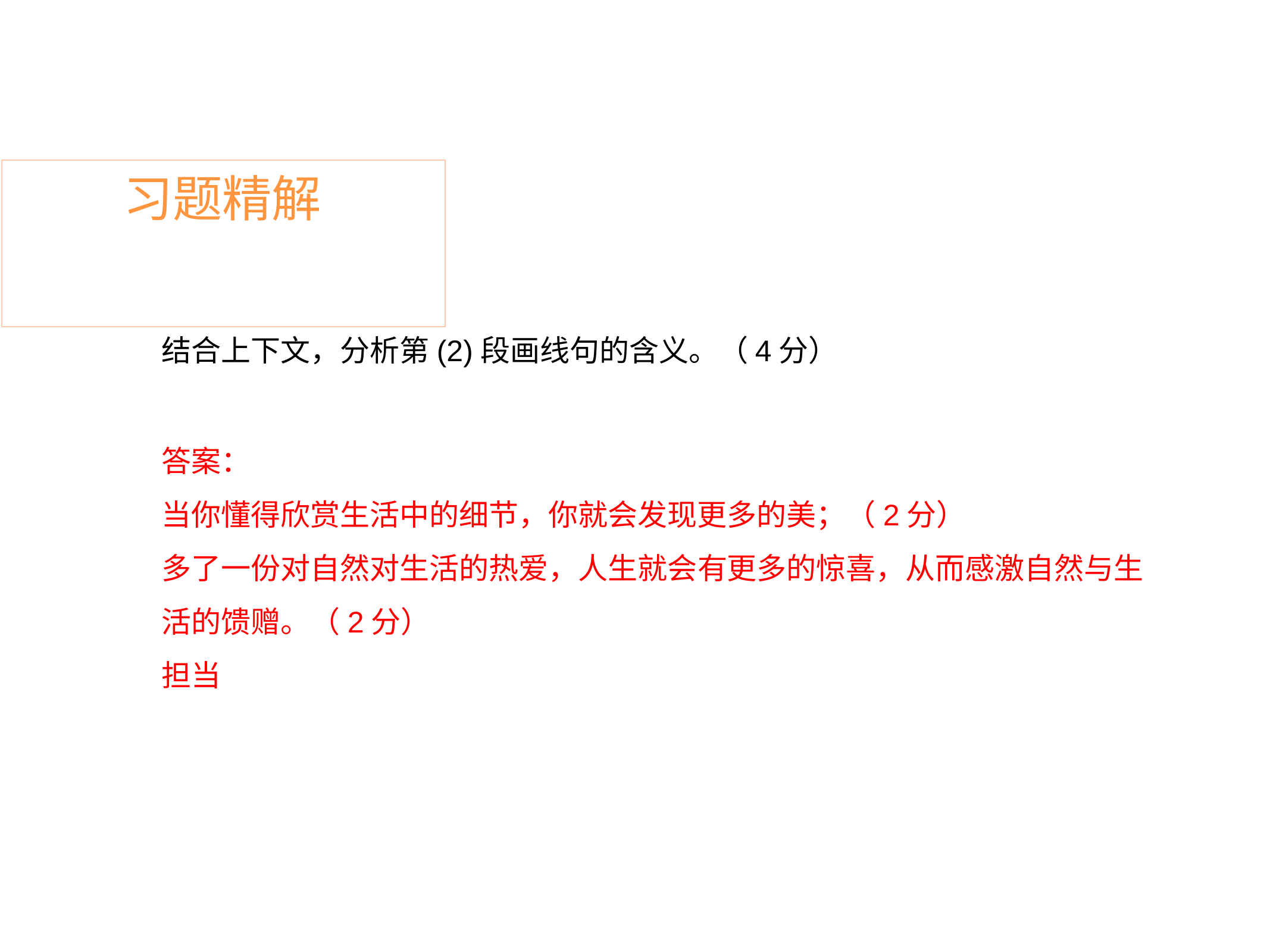

# 习题精解
结合上下文，分析第(2)段画线句的含义。（4分）

答案：
当你懂得欣赏生活中的细节，你就会发现更多的美；（2分）
多了一份对自然对生活的热爱，人生就会有更多的惊喜，从而感激自然与生 活的馈赠。（2分）
担当